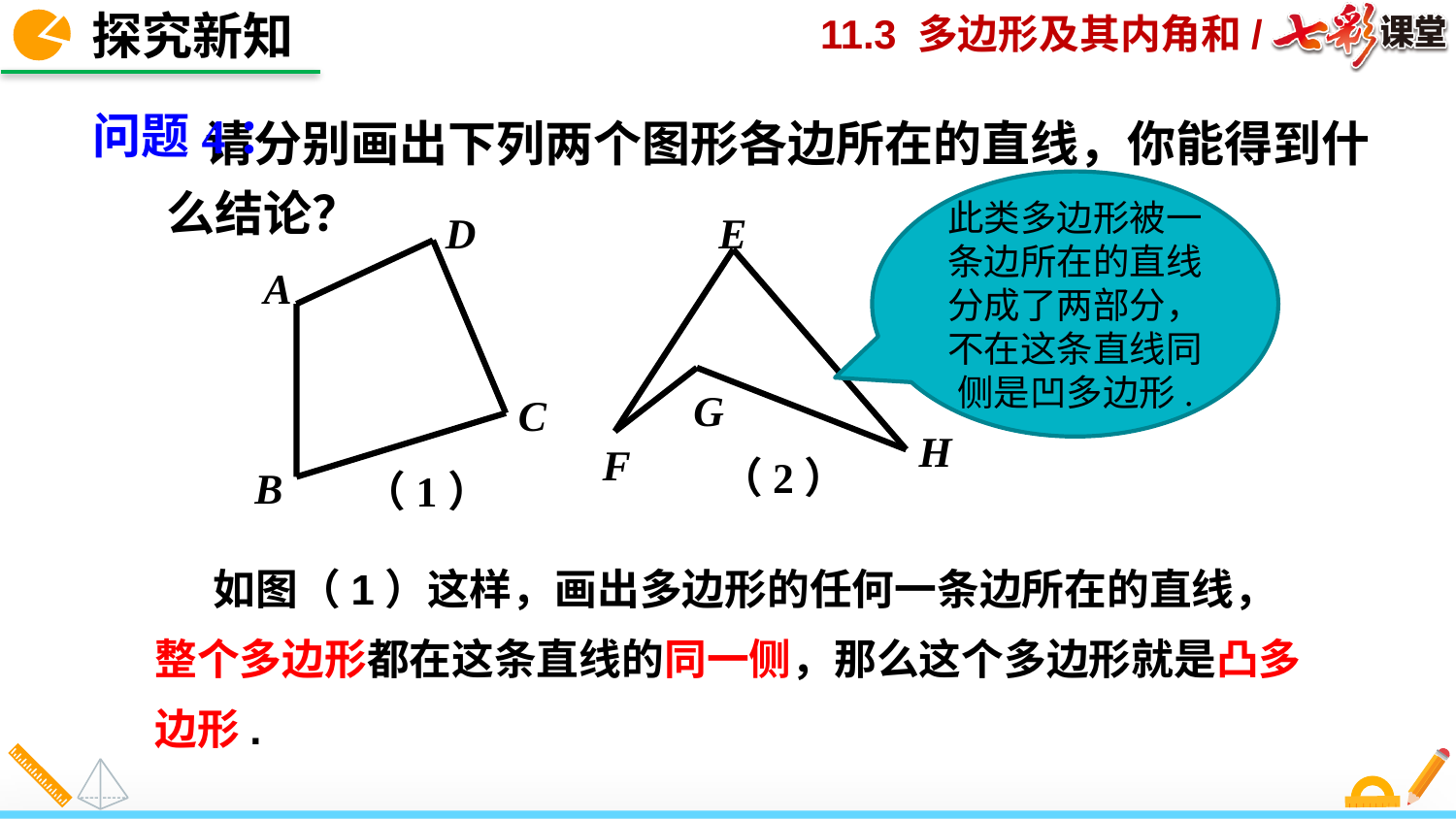

探究新知

     请分别画出下列两个图形各边所在的直线，你能得到什么结论？
问题4：
此类多边形被一条边所在的直线分成了两部分，不在这条直线同侧是凹多边形.
D
E

A

G
C

H
F
（2）
B
（1）
     如图（1）这样，画出多边形的任何一条边所在的直线，
整个多边形都在这条直线的同一侧，那么这个多边形就是凸多
边形.